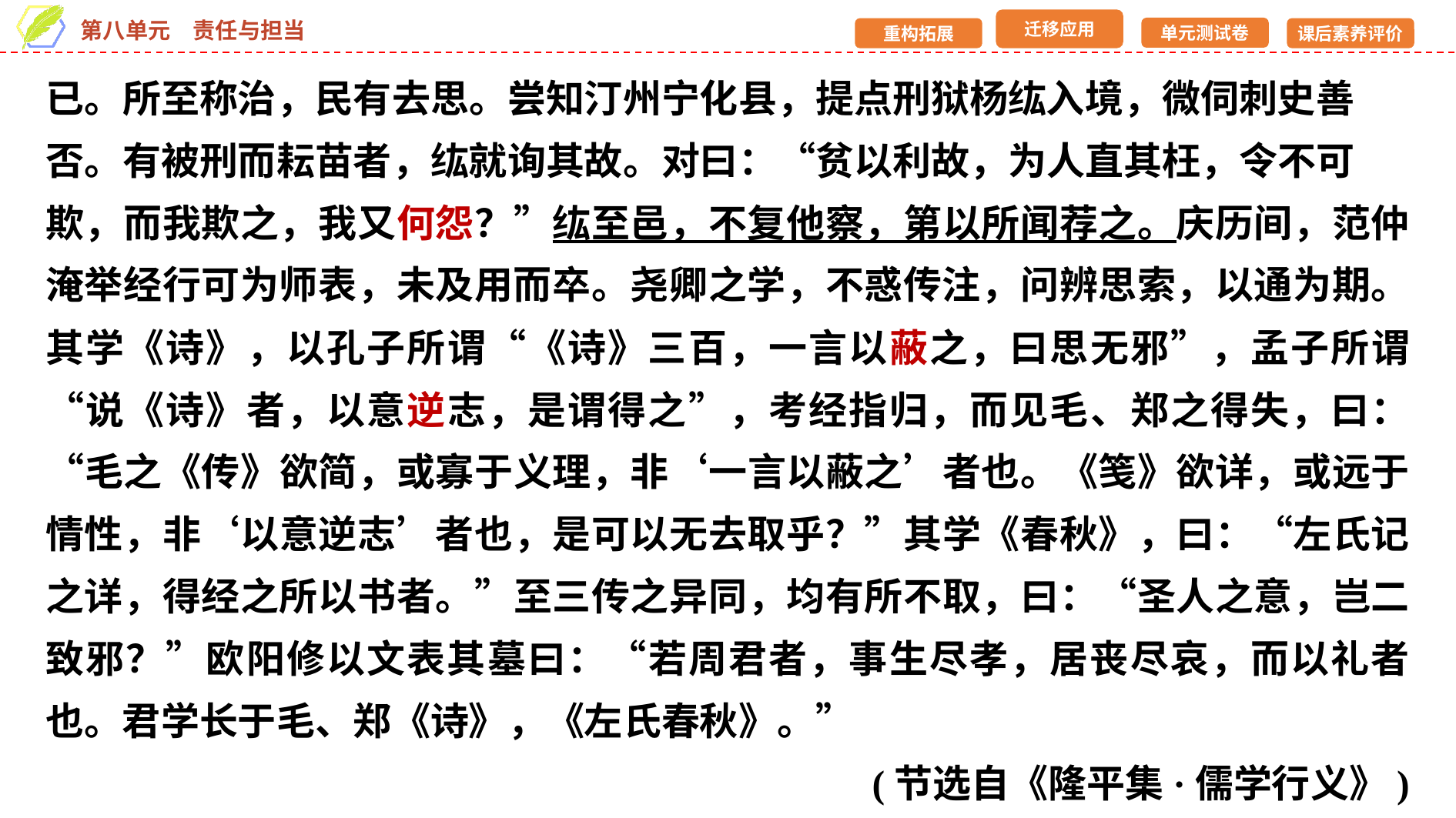

已。所至称治，民有去思。尝知汀州宁化县，提点刑狱杨纮入境，微伺刺史善
否。有被刑而耘苗者，纮就询其故。对曰：“贫以利故，为人直其枉，令不可
欺，而我欺之，我又何怨？”纮至邑，不复他察，第以所闻荐之。庆历间，范仲淹举经行可为师表，未及用而卒。尧卿之学，不惑传注，问辨思索，以通为期。其学《诗》，以孔子所谓“《诗》三百，一言以蔽之，曰思无邪”，孟子所谓“说《诗》者，以意逆志，是谓得之”，考经指归，而见毛、郑之得失，曰：“毛之《传》欲简，或寡于义理，非‘一言以蔽之’者也。《笺》欲详，或远于情性，非‘以意逆志’者也，是可以无去取乎？”其学《春秋》，曰：“左氏记之详，得经之所以书者。”至三传之异同，均有所不取，曰：“圣人之意，岂二致邪？”欧阳修以文表其墓曰：“若周君者，事生尽孝，居丧尽哀，而以礼者也。君学长于毛、郑《诗》，《左氏春秋》。”
(节选自《隆平集·儒学行义》)